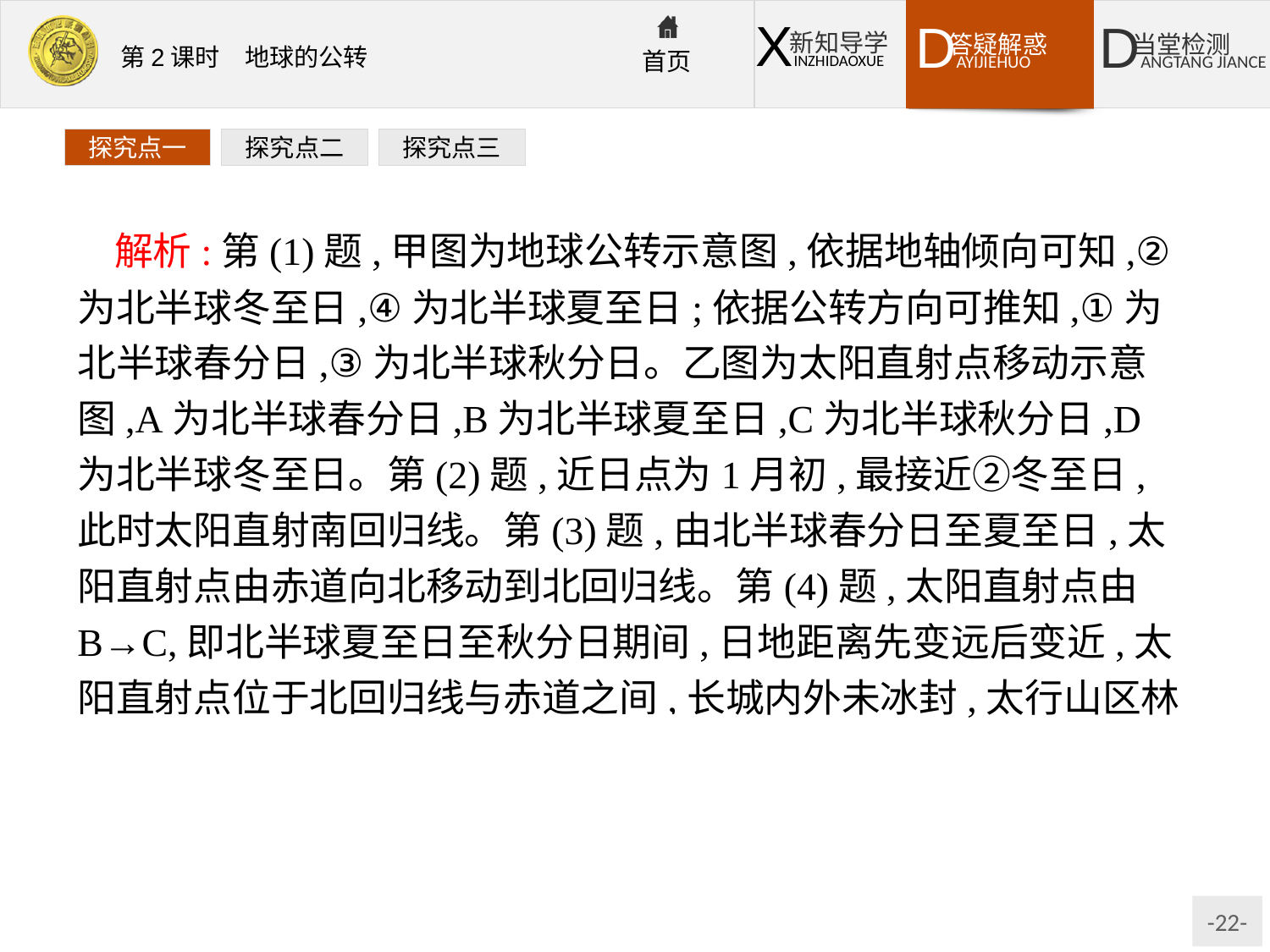

探究点一
探究点二
探究点三
解析:第(1)题,甲图为地球公转示意图,依据地轴倾向可知,②为北半球冬至日,④为北半球夏至日;依据公转方向可推知,①为北半球春分日,③为北半球秋分日。乙图为太阳直射点移动示意图,A为北半球春分日,B为北半球夏至日,C为北半球秋分日,D为北半球冬至日。第(2)题,近日点为1月初,最接近②冬至日,此时太阳直射南回归线。第(3)题,由北半球春分日至夏至日,太阳直射点由赤道向北移动到北回归线。第(4)题,太阳直射点由B→C,即北半球夏至日至秋分日期间,日地距离先变远后变近,太阳直射点位于北回归线与赤道之间,长城内外未冰封,太行山区林木尚未发黄枯落。
答案:(1)A　D　C　B
(2)②　12月22日　南回归线
(3)向北　0°~23.5°N
(4)B